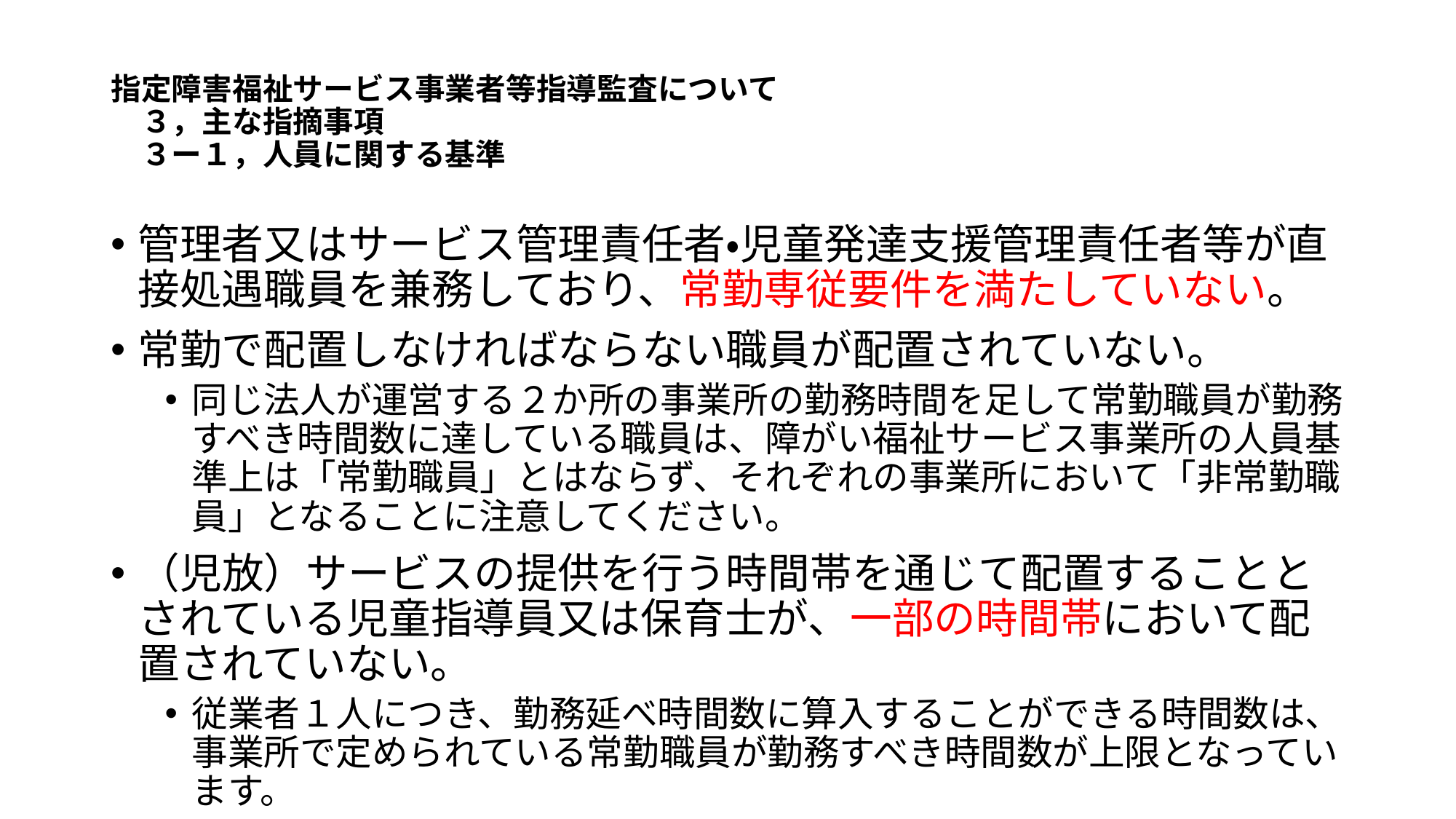

# 指定障害福祉サービス事業者等指導監査について 　３，主な指摘事項 　３ー１，人員に関する基準
管理者又はサービス管理責任者・児童発達支援管理責任者等が直接処遇職員を兼務しており、常勤専従要件を満たしていない。
常勤で配置しなければならない職員が配置されていない。
同じ法人が運営する２か所の事業所の勤務時間を足して常勤職員が勤務すべき時間数に達している職員は、障がい福祉サービス事業所の人員基準上は「常勤職員」とはならず、それぞれの事業所において「非常勤職員」となることに注意してください。
（児放）サービスの提供を行う時間帯を通じて配置することとされている児童指導員又は保育士が、一部の時間帯において配置されていない。
従業者１人につき、勤務延べ時間数に算入することができる時間数は、事業所で定められている常勤職員が勤務すべき時間数が上限となっています。